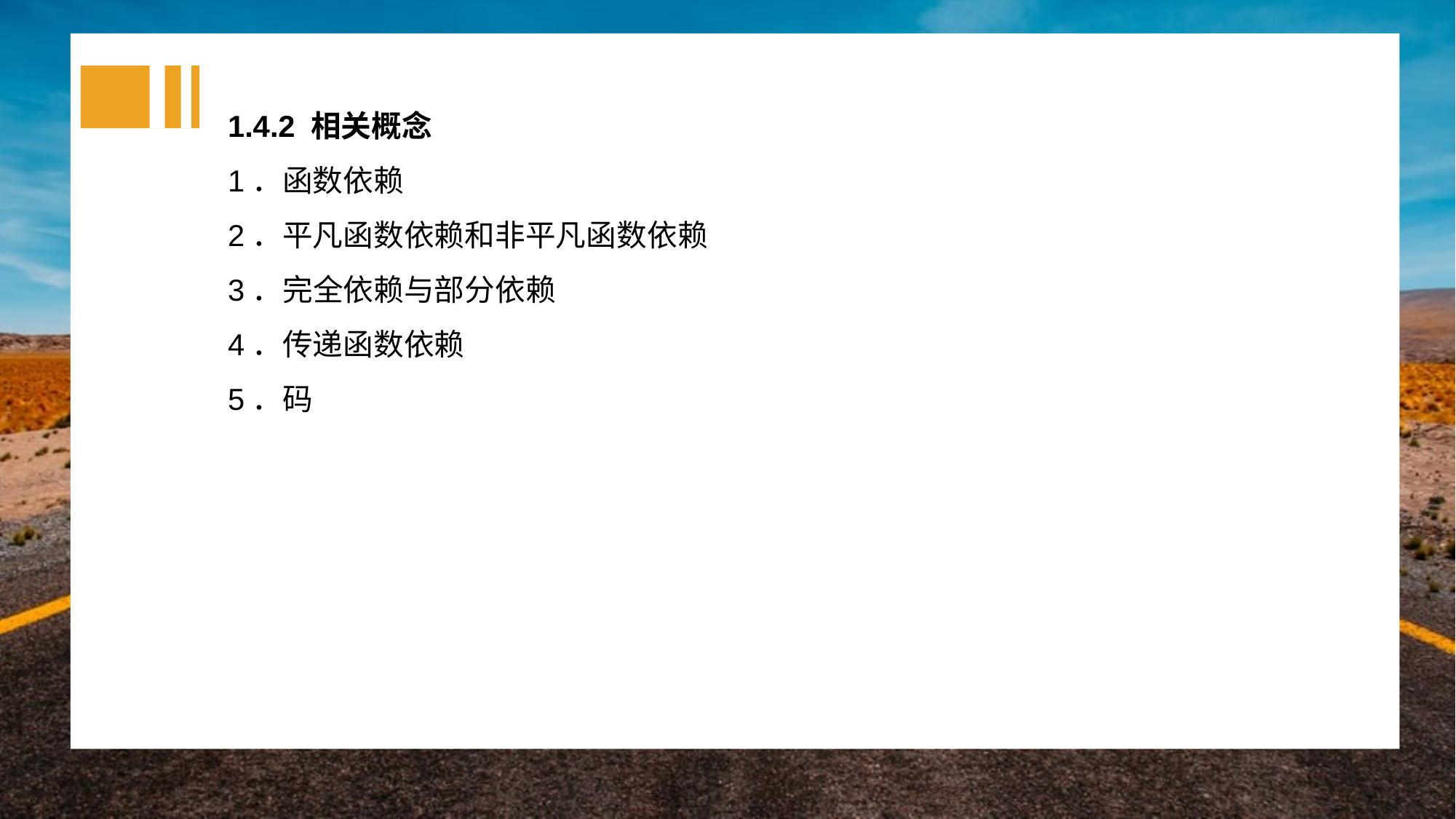

1.4.2 相关概念
1．函数依赖
2．平凡函数依赖和非平凡函数依赖
3．完全依赖与部分依赖
4．传递函数依赖
5．码